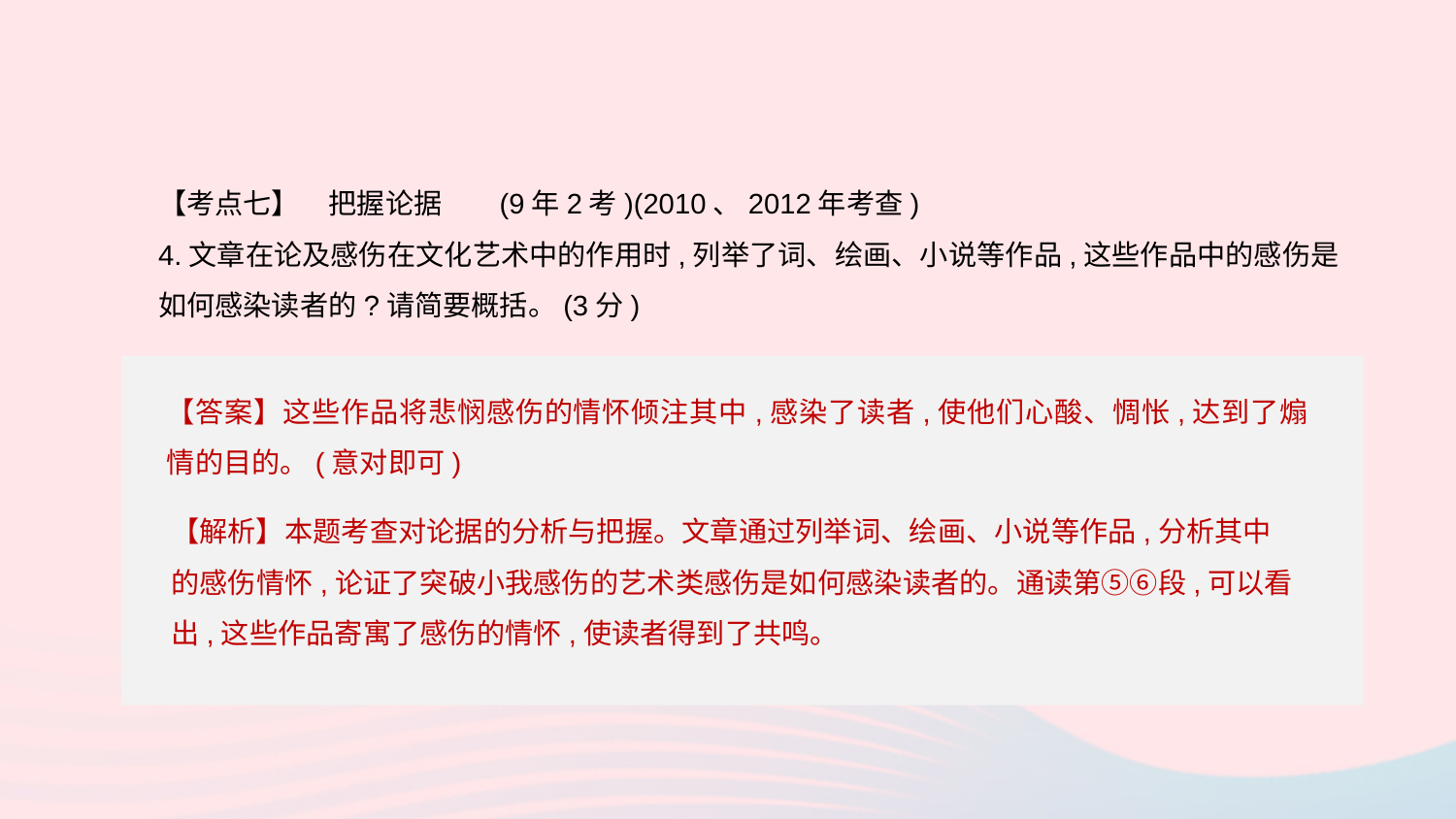

【考点七】　把握论据        (9年2考)(2010、2012年考查)
4.文章在论及感伤在文化艺术中的作用时,列举了词、绘画、小说等作品,这些作品中的感伤是如何感染读者的?请简要概括。(3分)

【答案】这些作品将悲悯感伤的情怀倾注其中,感染了读者,使他们心酸、惆怅,达到了煽情的目的。(意对即可)
【解析】本题考查对论据的分析与把握。文章通过列举词、绘画、小说等作品,分析其中的感伤情怀,论证了突破小我感伤的艺术类感伤是如何感染读者的。通读第⑤⑥段,可以看出,这些作品寄寓了感伤的情怀,使读者得到了共鸣。